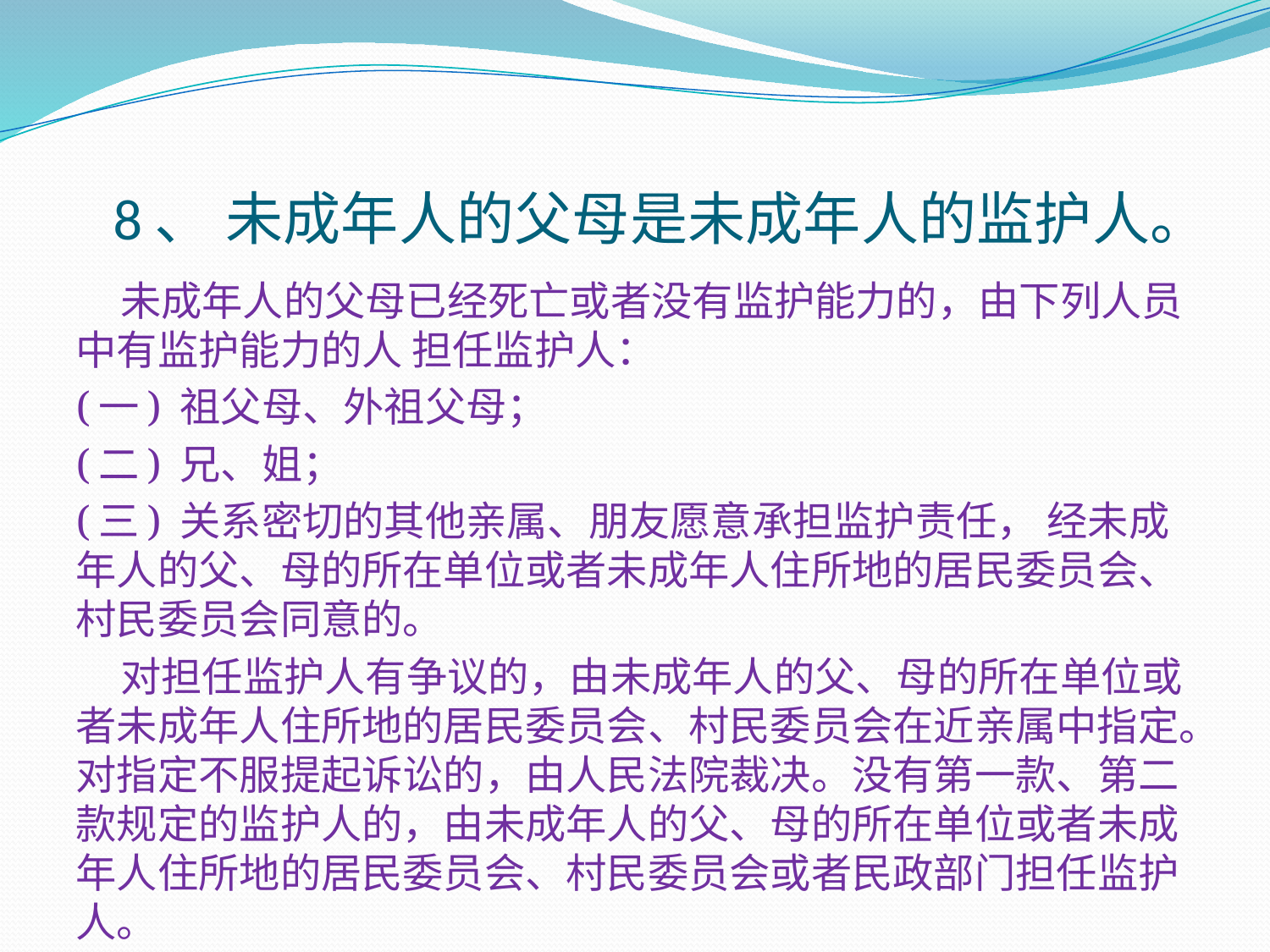

# 8、 未成年人的父母是未成年人的监护人。
    未成年人的父母已经死亡或者没有监护能力的，由下列人员中有监护能力的人 担任监护人：
(一) 祖父母、外祖父母；
(二) 兄、姐；
(三) 关系密切的其他亲属、朋友愿意承担监护责任， 经未成年人的父、母的所在单位或者未成年人住所地的居民委员会、村民委员会同意的。
    对担任监护人有争议的，由未成年人的父、母的所在单位或者未成年人住所地的居民委员会、村民委员会在近亲属中指定。对指定不服提起诉讼的，由人民法院裁决。没有第一款、第二款规定的监护人的，由未成年人的父、母的所在单位或者未成年人住所地的居民委员会、村民委员会或者民政部门担任监护人。